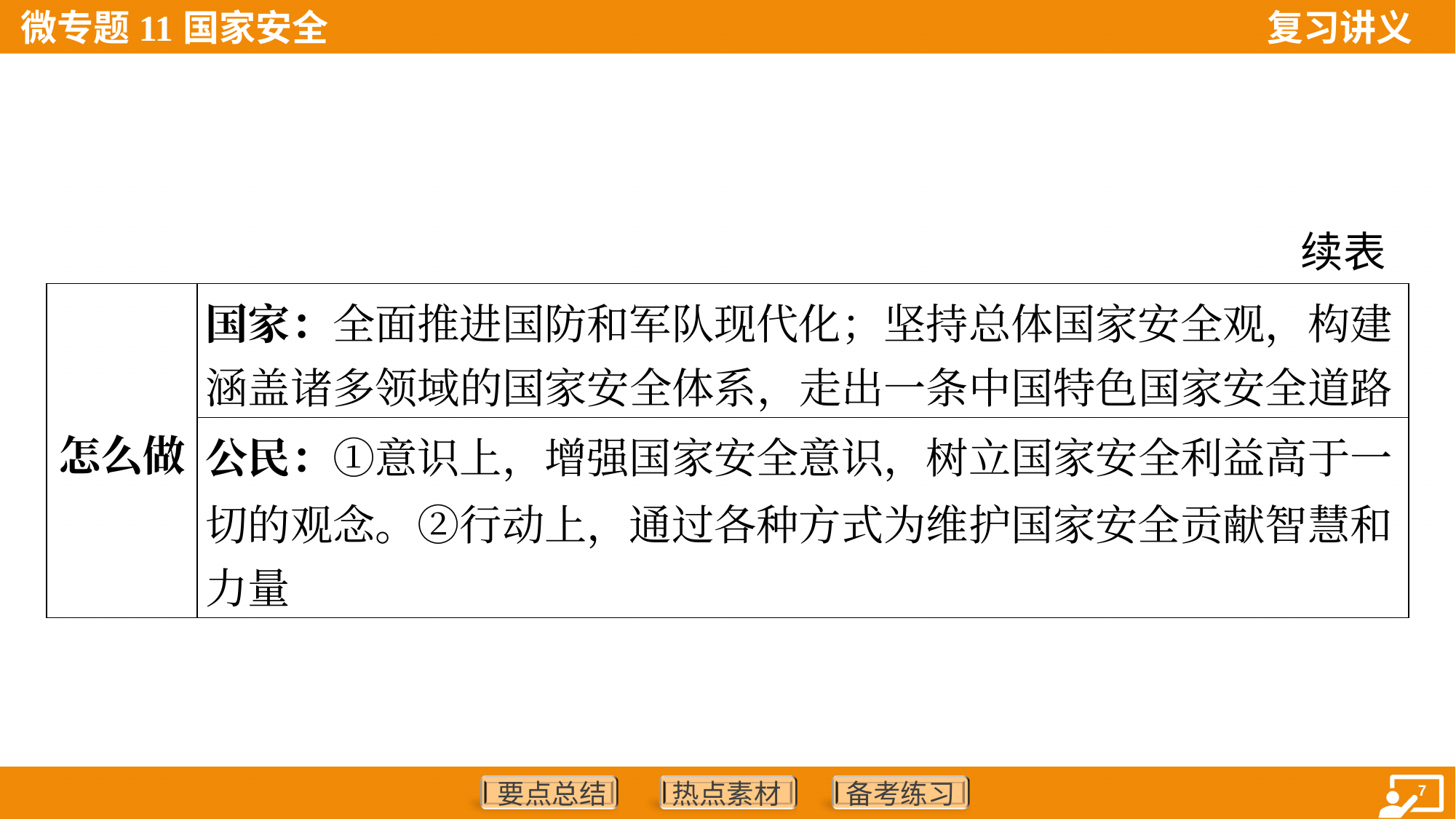

续表
| 怎么做 | 国家：全面推进国防和军队现代化；坚持总体国家安全观，构建 涵盖诸多领域的国家安全体系，走出一条中国特色国家安全道路 |
| --- | --- |
|  | 公民：①意识上，增强国家安全意识，树立国家安全利益高于一 切的观念。②行动上，通过各种方式为维护国家安全贡献智慧和 力量 |